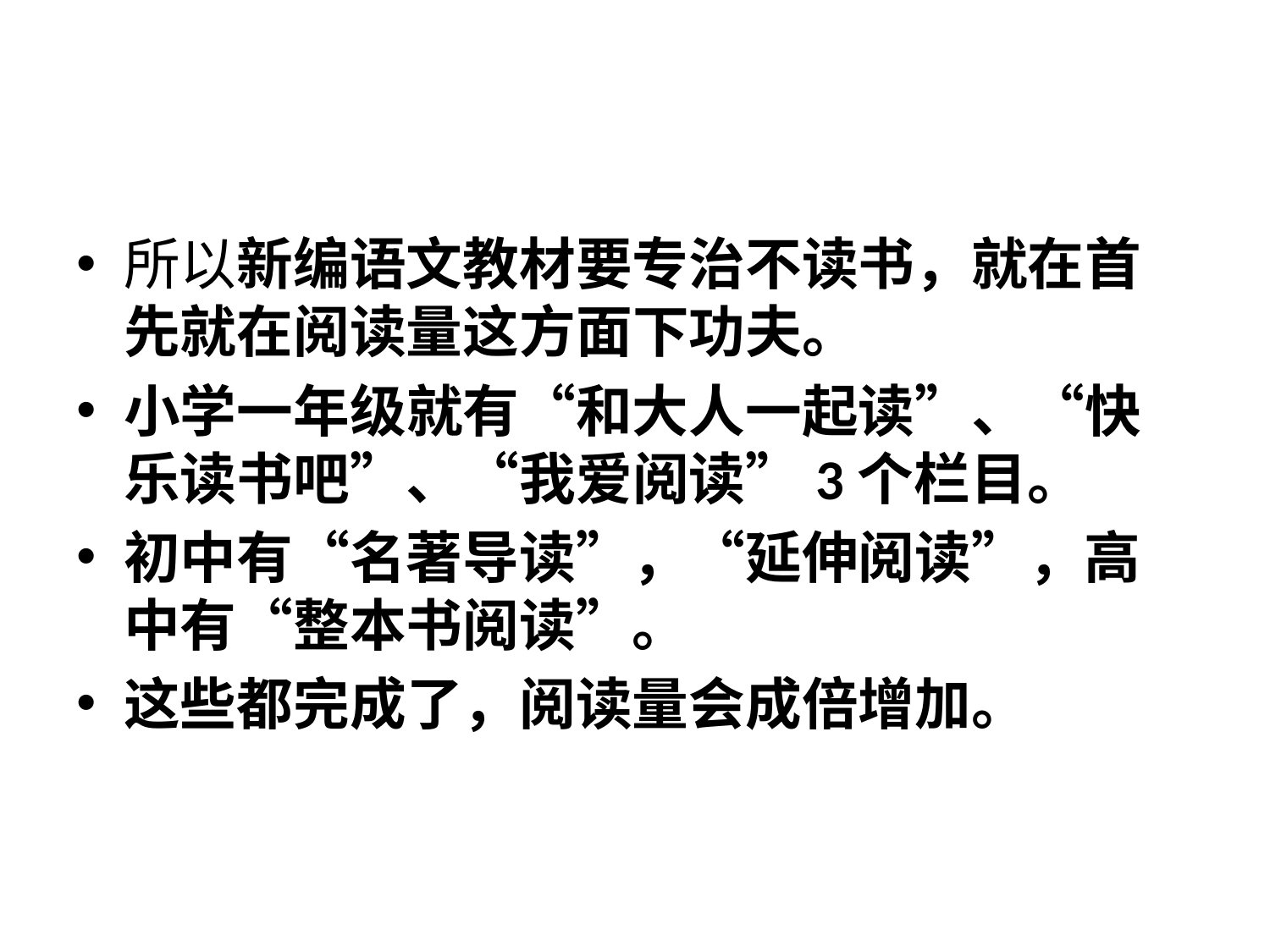

#
所以新编语文教材要专治不读书，就在首先就在阅读量这方面下功夫。
小学一年级就有“和大人一起读”、“快乐读书吧”、“我爱阅读”3个栏目。
初中有“名著导读”，“延伸阅读”，高中有“整本书阅读”。
这些都完成了，阅读量会成倍增加。